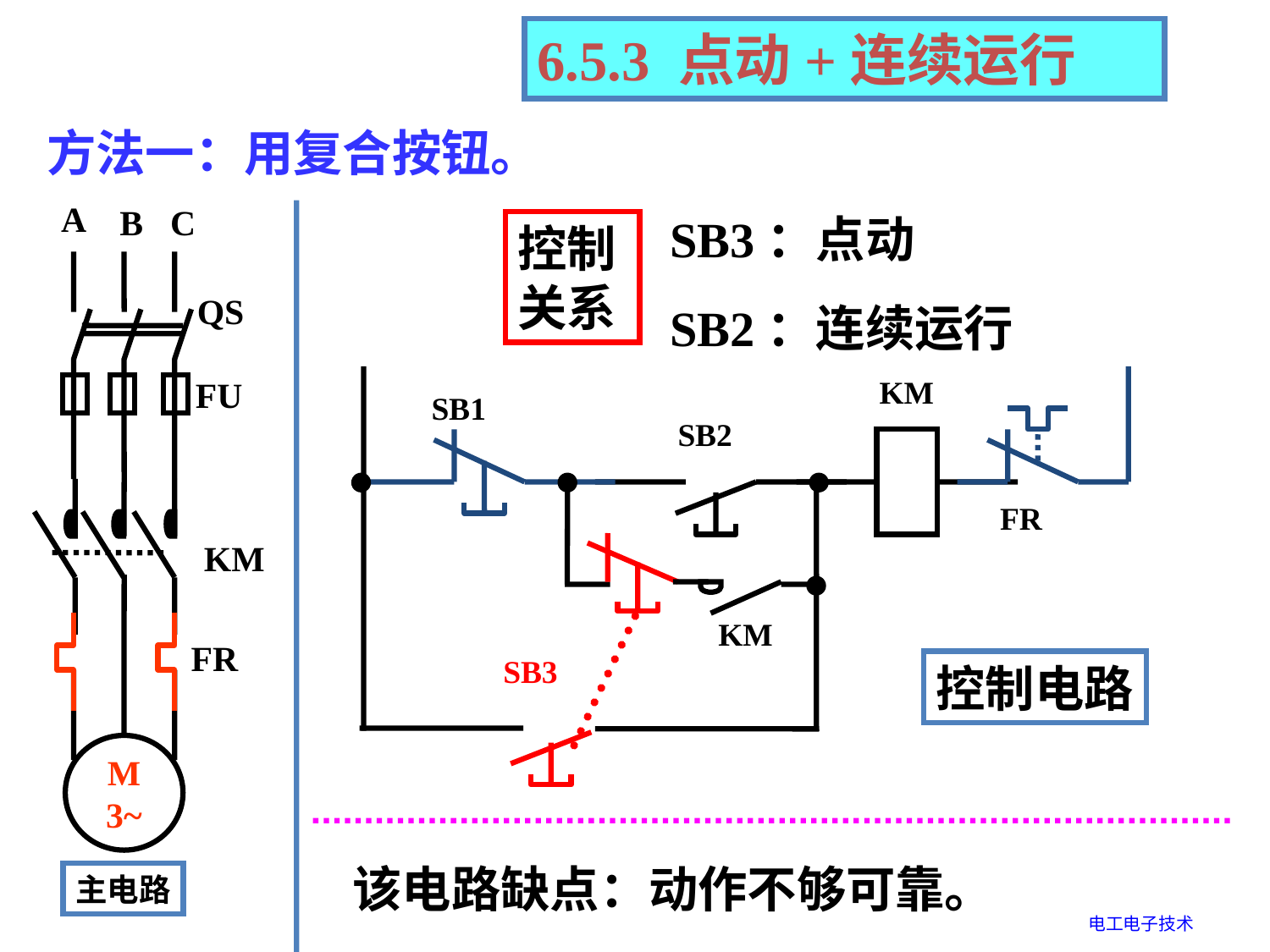

6.5.3 点动+连续运行
方法一：用复合按钮。
SB3：点动
SB2：连续运行
控制
关系
A
B
C

FU

KM

M
3~

QS

KM

SB1
SB2

FR

KM

SB3

FR
控制电路

该电路缺点：动作不够可靠。
主电路
电工电子技术